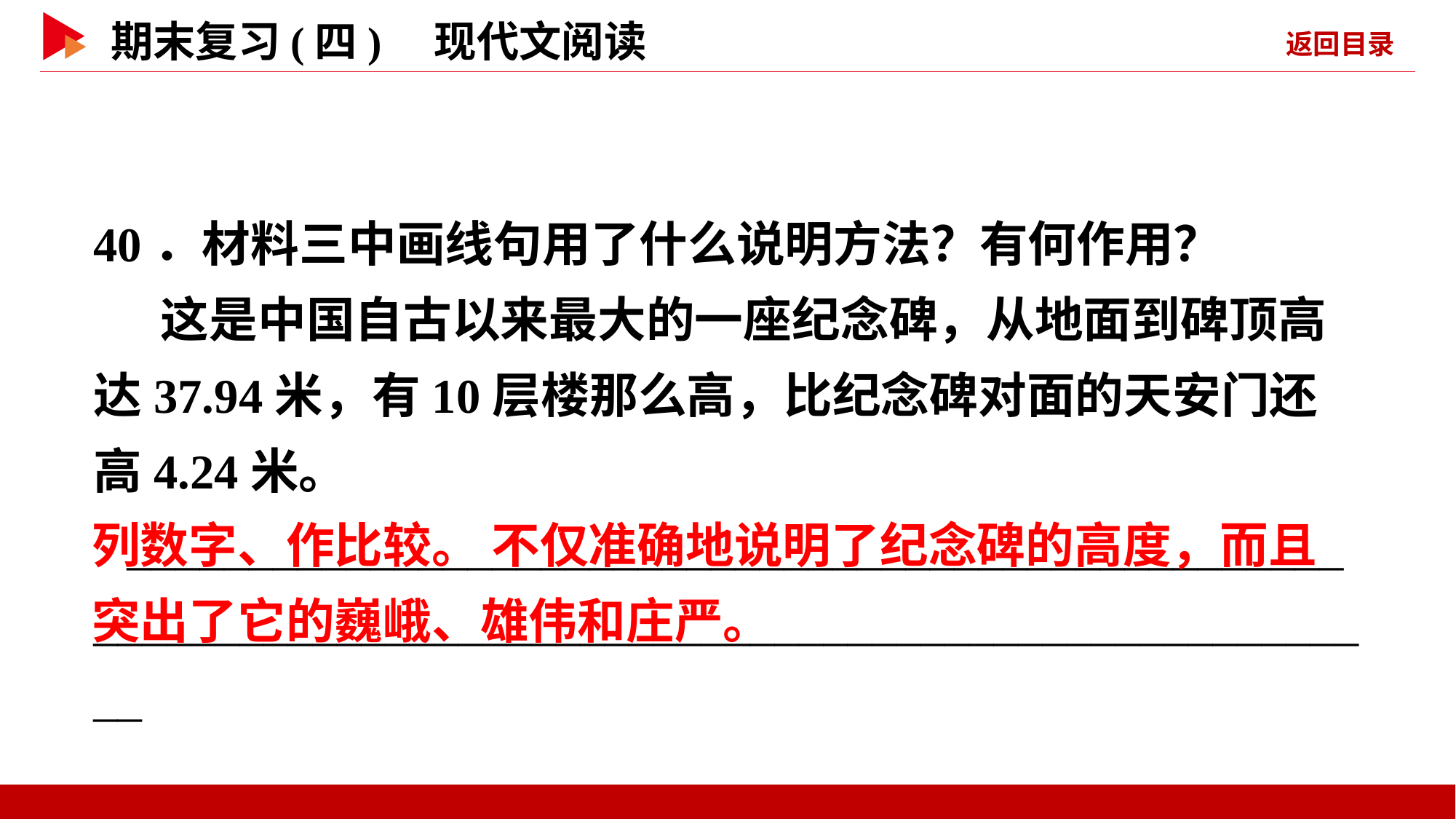

40．材料三中画线句用了什么说明方法？有何作用？
  这是中国自古以来最大的一座纪念碑，从地面到碑顶高达37.94米，有10层楼那么高，比纪念碑对面的天安门还高4.24米。
________________________________________________________________________________________________________
列数字、作比较。 不仅准确地说明了纪念碑的高度，而且突出了它的巍峨、雄伟和庄严。